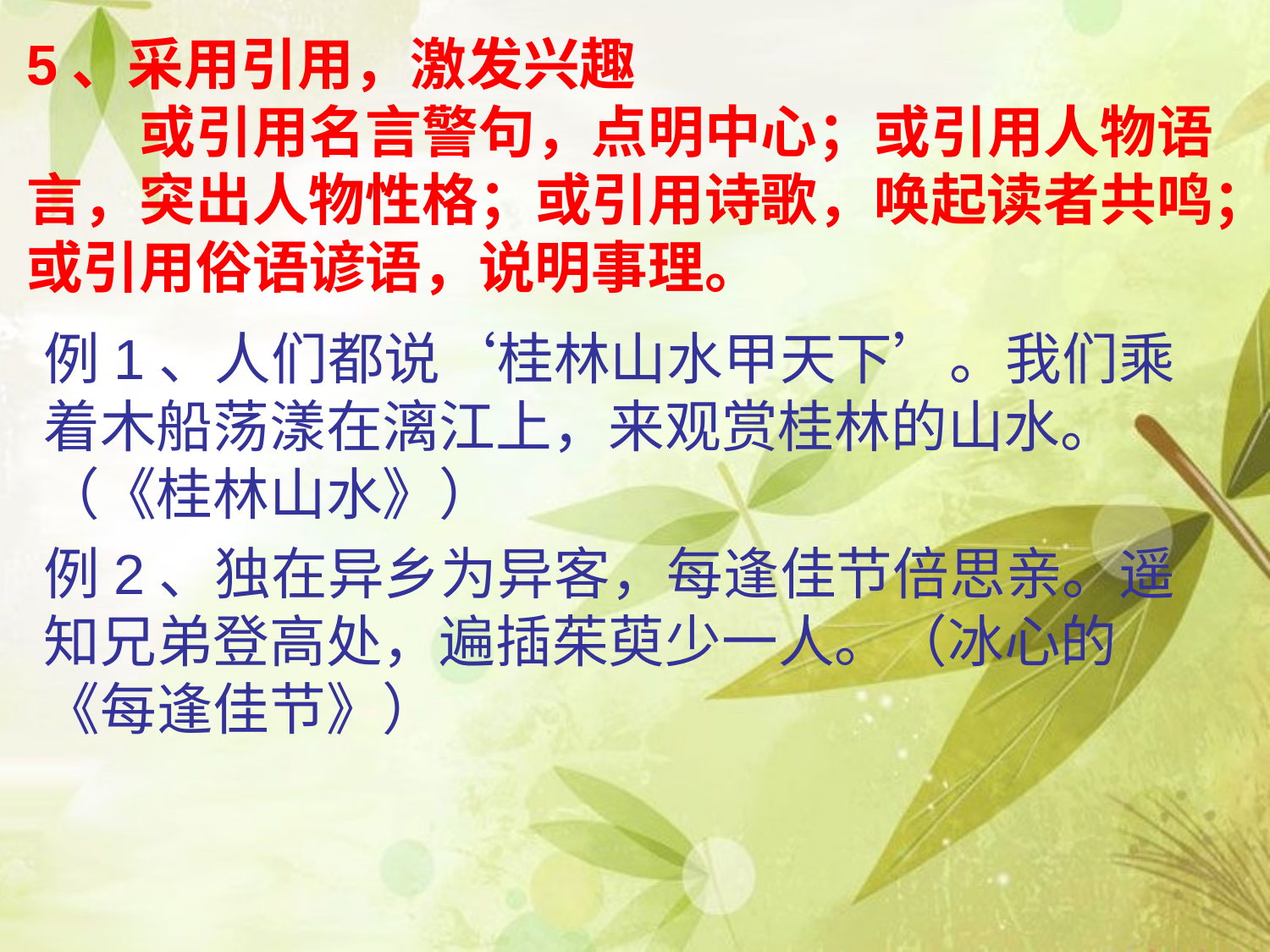

# 5、采用引用，激发兴趣 　　或引用名言警句，点明中心；或引用人物语言，突出人物性格；或引用诗歌，唤起读者共鸣；或引用俗语谚语，说明事理。
例1、人们都说‘桂林山水甲天下’。我们乘着木船荡漾在漓江上，来观赏桂林的山水。（《桂林山水》）
例2、独在异乡为异客，每逢佳节倍思亲。遥知兄弟登高处，遍插茱萸少一人。（冰心的《每逢佳节》）